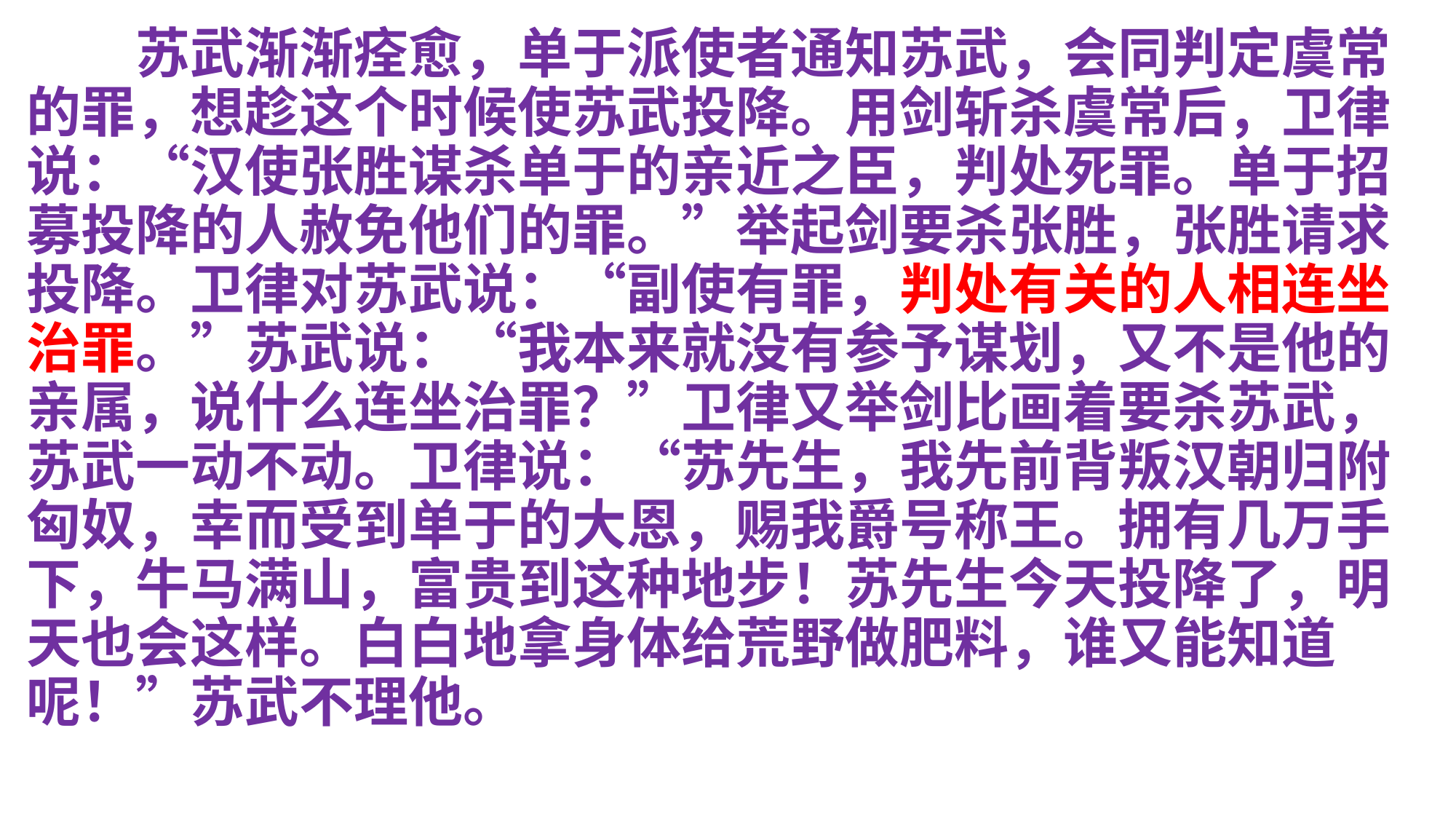

苏武渐渐痊愈，单于派使者通知苏武，会同判定虞常的罪，想趁这个时候使苏武投降。用剑斩杀虞常后，卫律说：“汉使张胜谋杀单于的亲近之臣，判处死罪。单于招募投降的人赦免他们的罪。”举起剑要杀张胜，张胜请求投降。卫律对苏武说：“副使有罪，判处有关的人相连坐治罪。”苏武说：“我本来就没有参予谋划，又不是他的亲属，说什么连坐治罪？”卫律又举剑比画着要杀苏武，苏武一动不动。卫律说：“苏先生，我先前背叛汉朝归附匈奴，幸而受到单于的大恩，赐我爵号称王。拥有几万手下，牛马满山，富贵到这种地步！苏先生今天投降了，明天也会这样。白白地拿身体给荒野做肥料，谁又能知道呢！”苏武不理他。